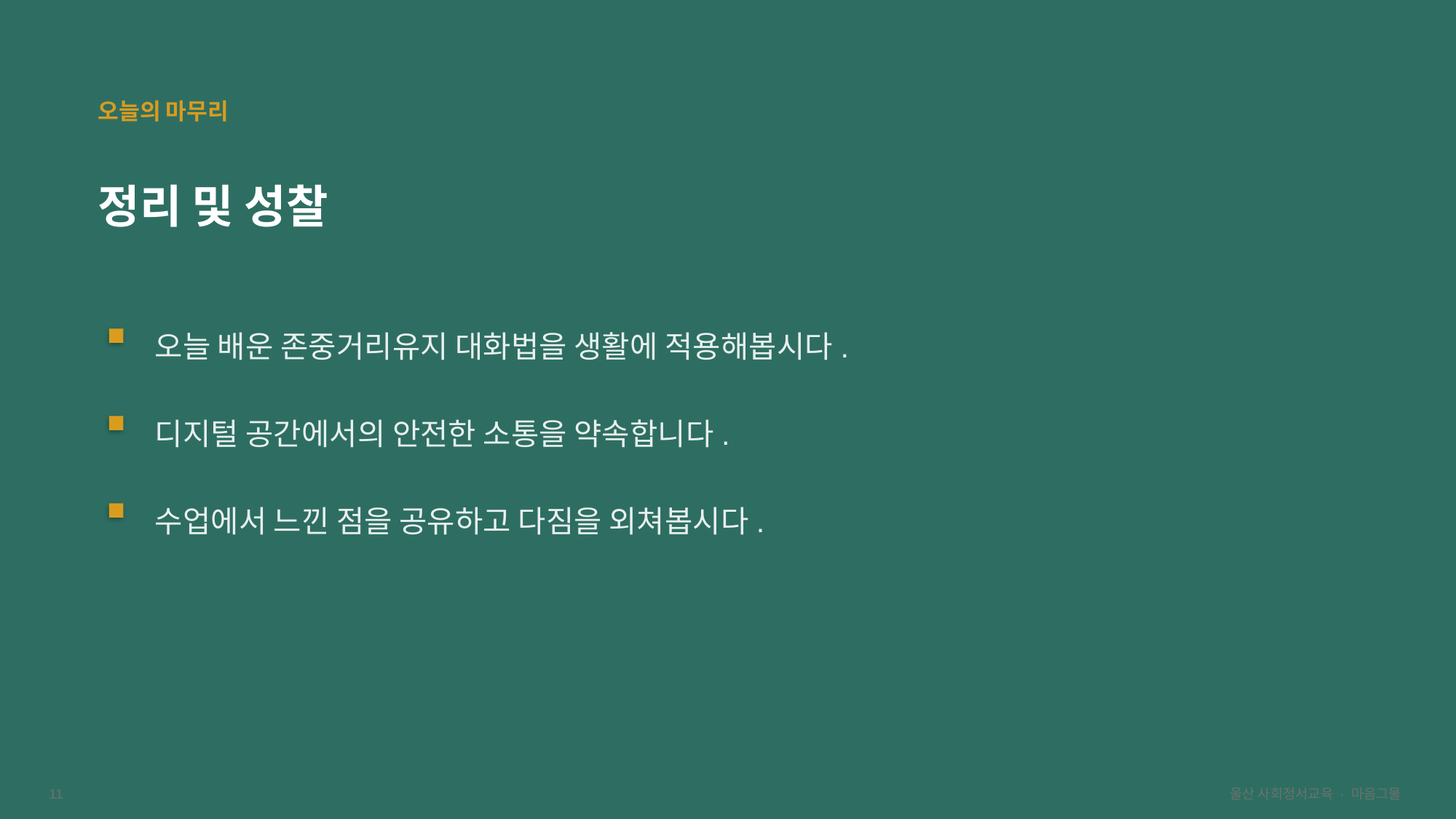

오늘의 마무리
정리 및 성찰
오늘 배운 존중거리유지 대화법을 생활에 적용해봅시다.

디지털 공간에서의 안전한 소통을 약속합니다.

수업에서 느낀 점을 공유하고 다짐을 외쳐봅시다.

11
울산 사회정서교육 · 마음그물